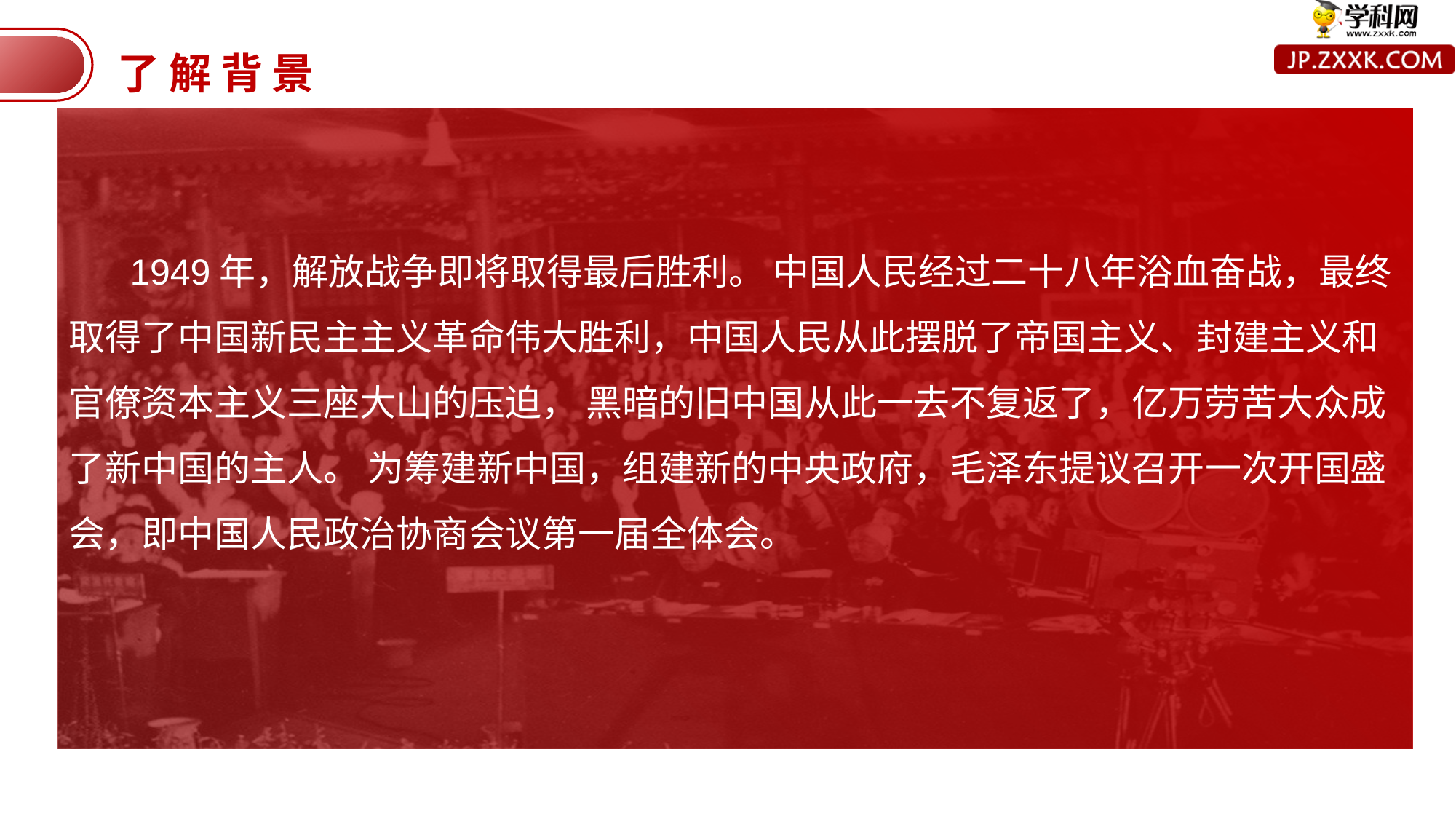

了解背景

      1949年，解放战争即将取得最后胜利。 中国人民经过二十八年浴血奋战，最终取得了中国新民主主义革命伟大胜利，中国人民从此摆脱了帝国主义、封建主义和官僚资本主义三座大山的压迫， 黑暗的旧中国从此一去不复返了，亿万劳苦大众成了新中国的主人。 为筹建新中国，组建新的中央政府，毛泽东提议召开一次开国盛会，即中国人民政治协商会议第一届全体会。